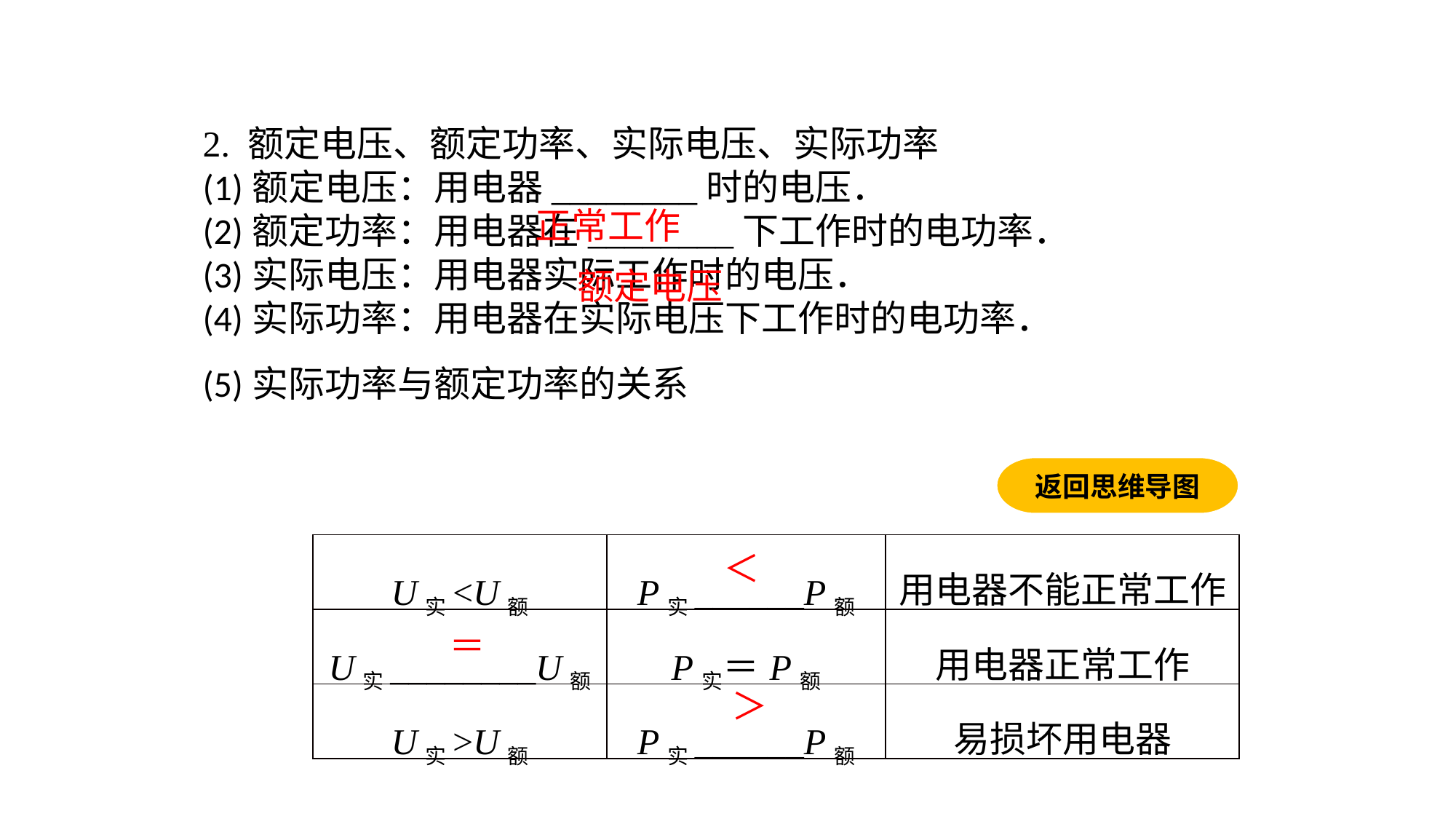

2. 额定电压、额定功率、实际电压、实际功率(1)额定电压：用电器________时的电压．(2)额定功率：用电器在________下工作时的电功率．(3)实际电压：用电器实际工作时的电压．(4)实际功率：用电器在实际电压下工作时的电功率．(5)实际功率与额定功率的关系
正常工作
额定电压
返回思维导图
| U实<U额 | P实\_\_\_\_\_\_P额 | 用电器不能正常工作 |
| --- | --- | --- |
| U实\_\_\_\_\_\_\_\_U额 | P实＝P额 | 用电器正常工作 |
| U实>U额 | P实\_\_\_\_\_\_P额 | 易损坏用电器 |
＜
＝
＞